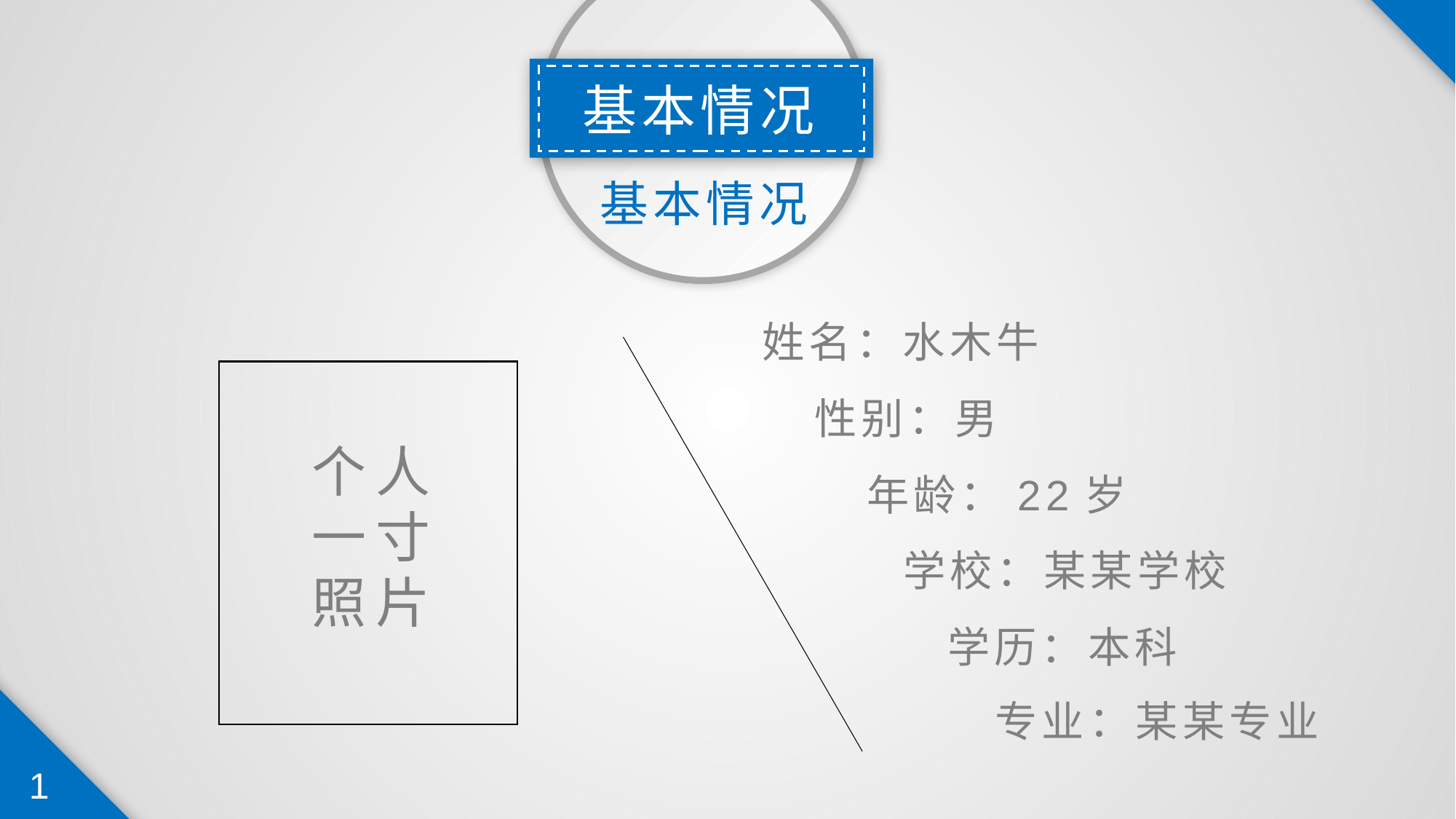

基本情况
基本情况
姓名：水木牛

性别：男
个人一寸照片
年龄：22岁
学校：某某学校
学历：本科
专业：某某专业

1